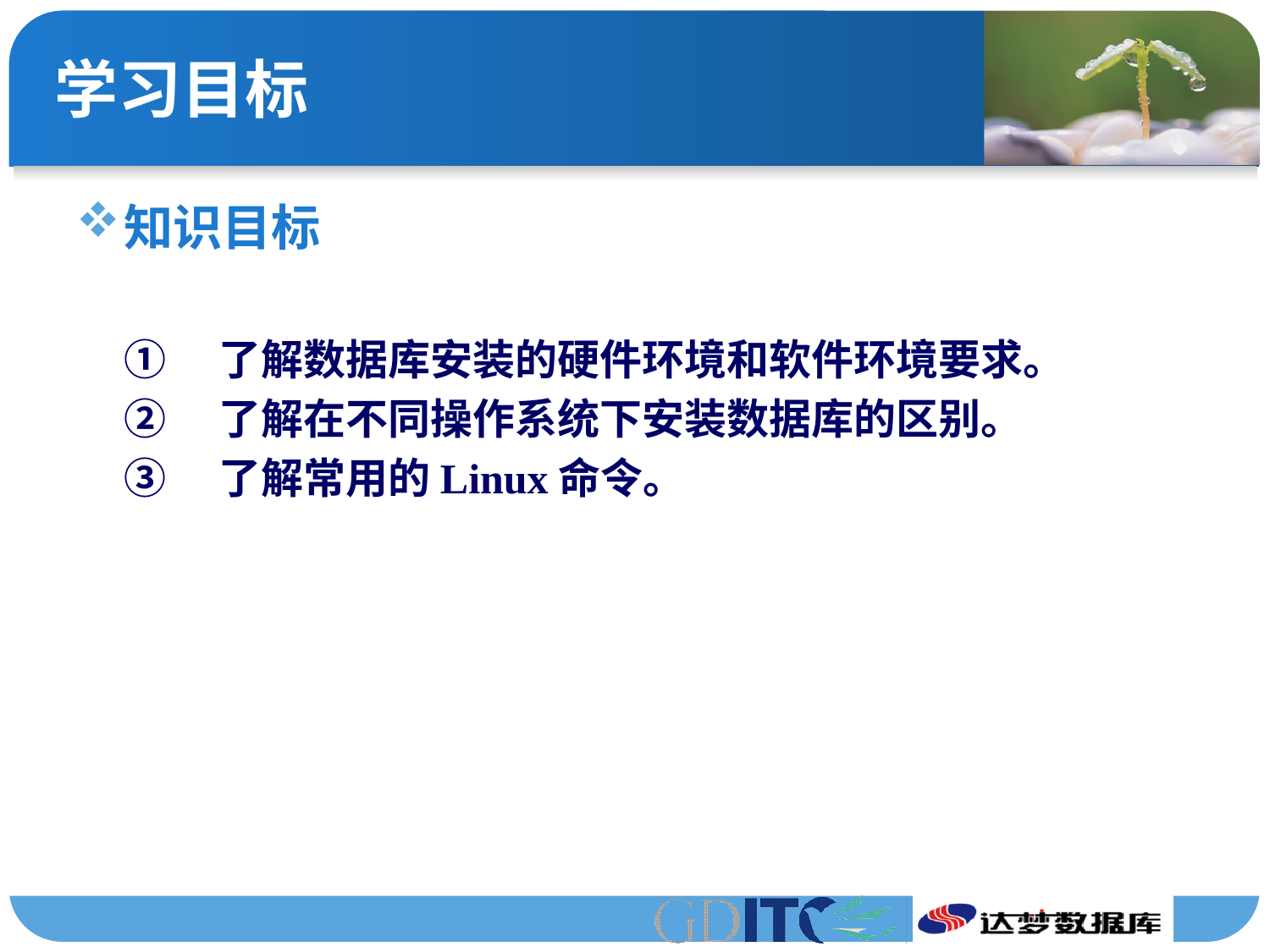

# 学习目标
知识目标

①　了解数据库安装的硬件环境和软件环境要求。
②　了解在不同操作系统下安装数据库的区别。
③　了解常用的Linux命令。